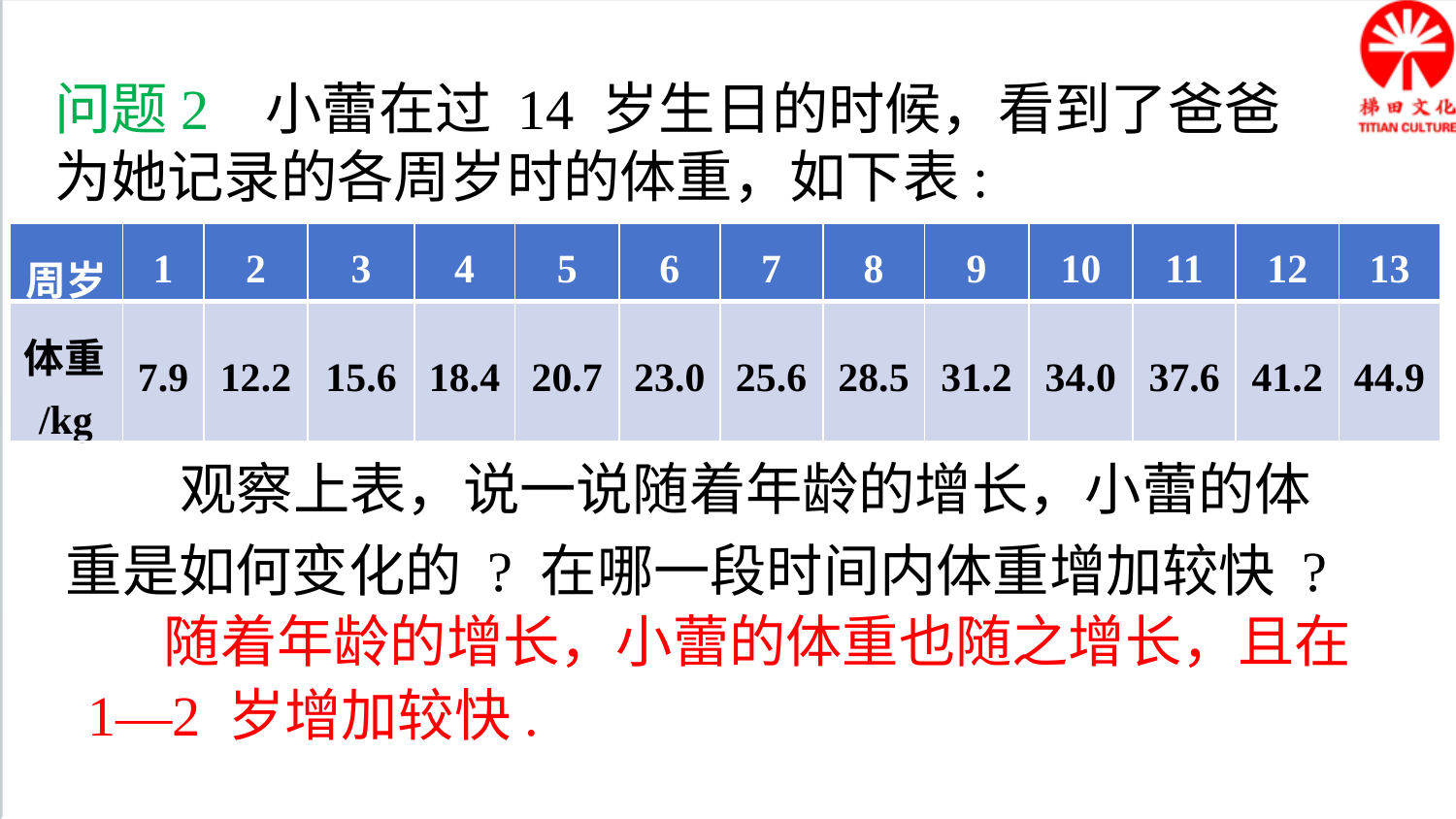

问题2   小蕾在过 14 岁生日的时候，看到了爸爸为她记录的各周岁时的体重，如下表:
| 周岁 | 1 | 2 | 3 | 4 | 5 | 6 | 7 | 8 | 9 | 10 | 11 | 12 | 13 |
| --- | --- | --- | --- | --- | --- | --- | --- | --- | --- | --- | --- | --- | --- |
| 体重/kg | 7.9 | 12.2 | 15.6 | 18.4 | 20.7 | 23.0 | 25.6 | 28.5 | 31.2 | 34.0 | 37.6 | 41.2 | 44.9 |
        观察上表，说一说随着年龄的增长，小蕾的体重是如何变化的 ? 在哪一段时间内体重增加较快 ?
     随着年龄的增长，小蕾的体重也随之增长，且在 1—2 岁增加较快.